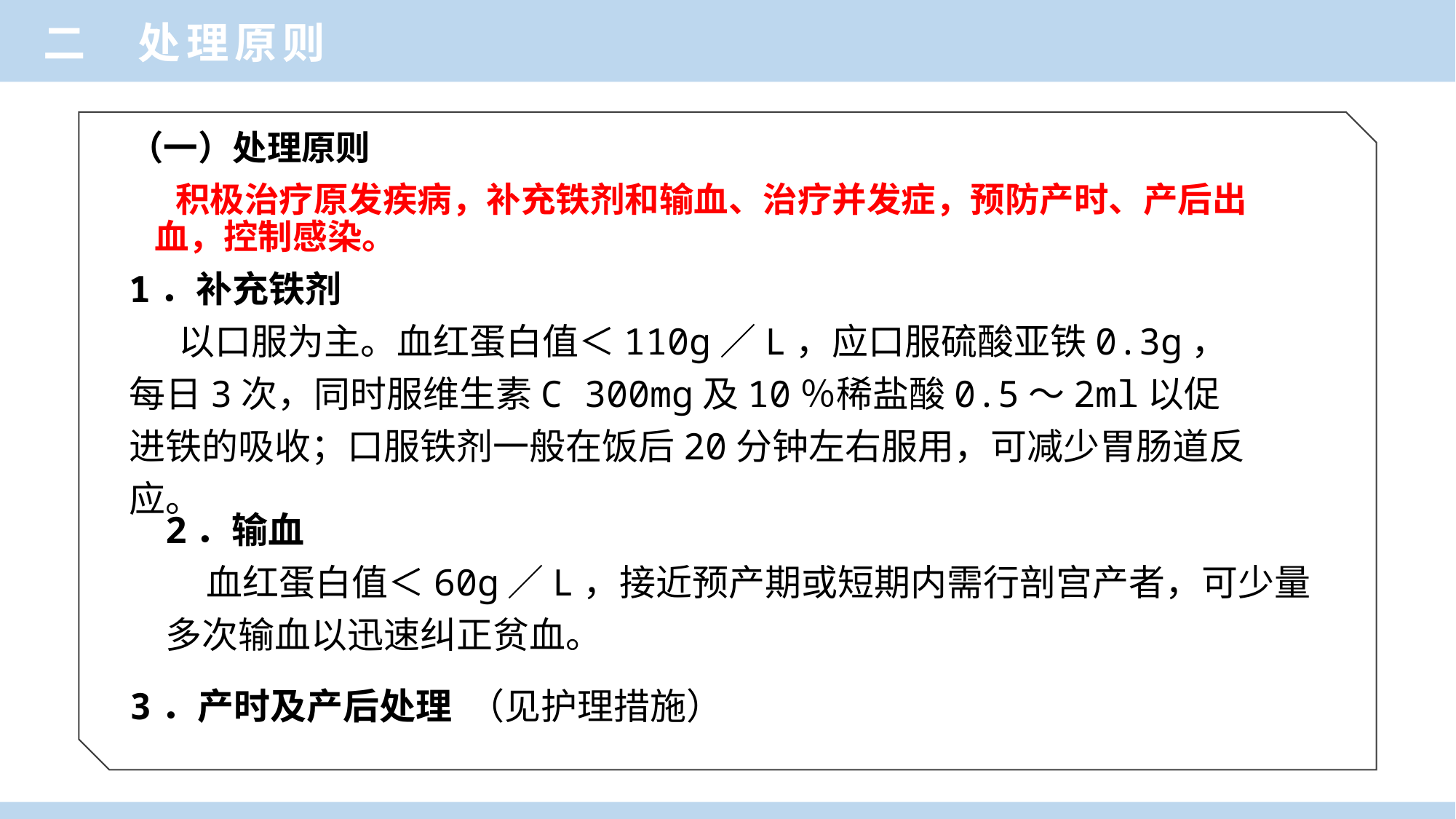

二   处理原则

（一）处理原则
     积极治疗原发疾病，补充铁剂和输血、治疗并发症，预防产时、产后出血，控制感染。
1．补充铁剂
     以口服为主。血红蛋白值＜110g／L，应口服硫酸亚铁0.3g，每日3次，同时服维生素C 300mg及10％稀盐酸0.5～2ml以促进铁的吸收；口服铁剂一般在饭后20分钟左右服用，可减少胃肠道反应。
2．输血
    血红蛋白值＜60g／L，接近预产期或短期内需行剖宫产者，可少量多次输血以迅速纠正贫血。
3．产时及产后处理  （见护理措施）